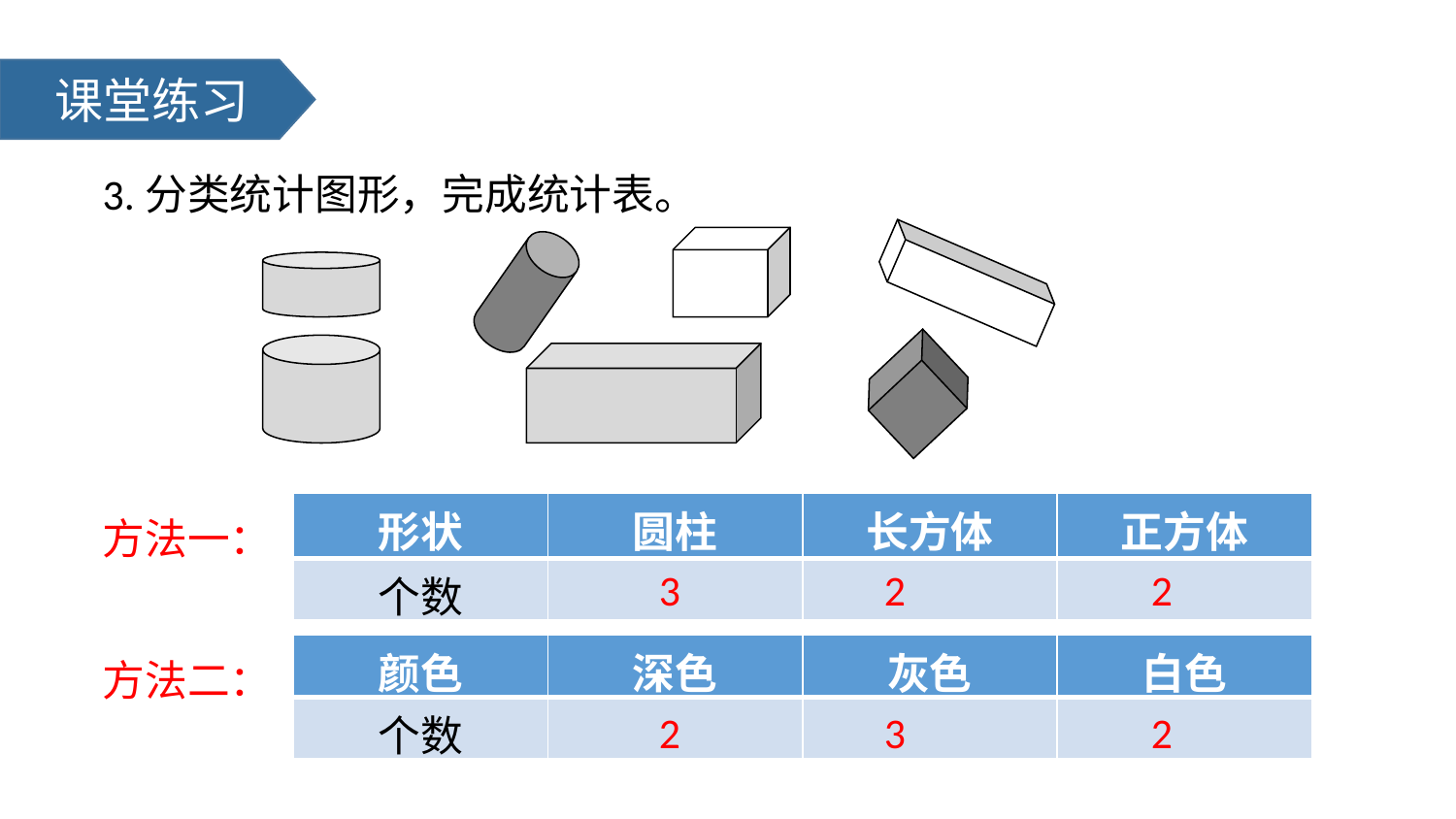

课堂练习
3.分类统计图形，完成统计表。

| 形状 | 圆柱 | 长方体 | 正方体 |
| --- | --- | --- | --- |
| 个数 |  |  |  |
方法一：
3
2
2
| 颜色 | 深色 | 灰色 | 白色 |
| --- | --- | --- | --- |
| 个数 |  |  |  |
方法二：
2
3
2